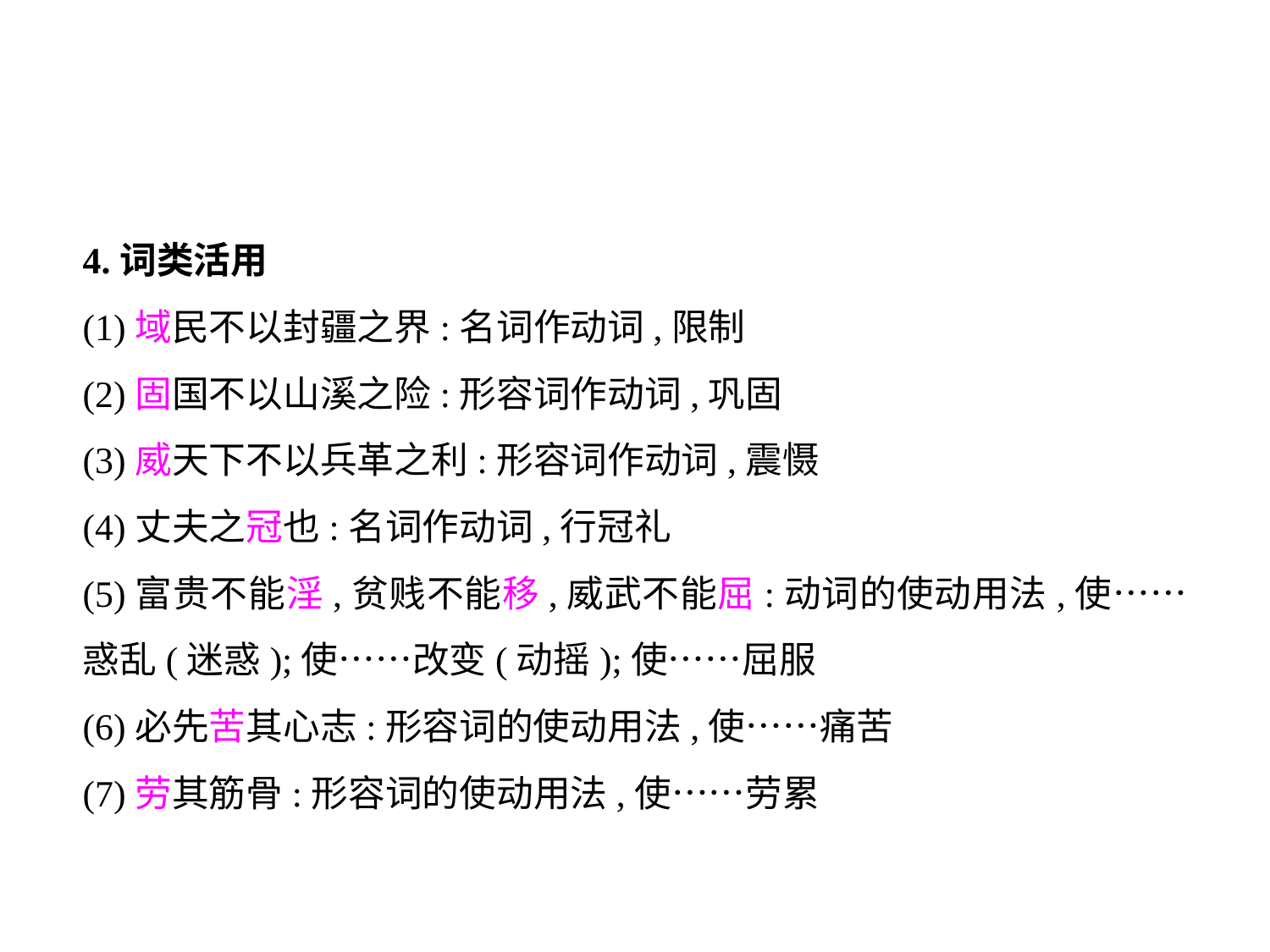

4.词类活用
(1)域民不以封疆之界:名词作动词,限制
(2)固国不以山溪之险:形容词作动词,巩固
(3)威天下不以兵革之利:形容词作动词,震慑
(4)丈夫之冠也:名词作动词,行冠礼
(5)富贵不能淫,贫贱不能移,威武不能屈:动词的使动用法,使……惑乱(迷惑);使……改变(动摇);使……屈服
(6)必先苦其心志:形容词的使动用法,使……痛苦
(7)劳其筋骨:形容词的使动用法,使……劳累